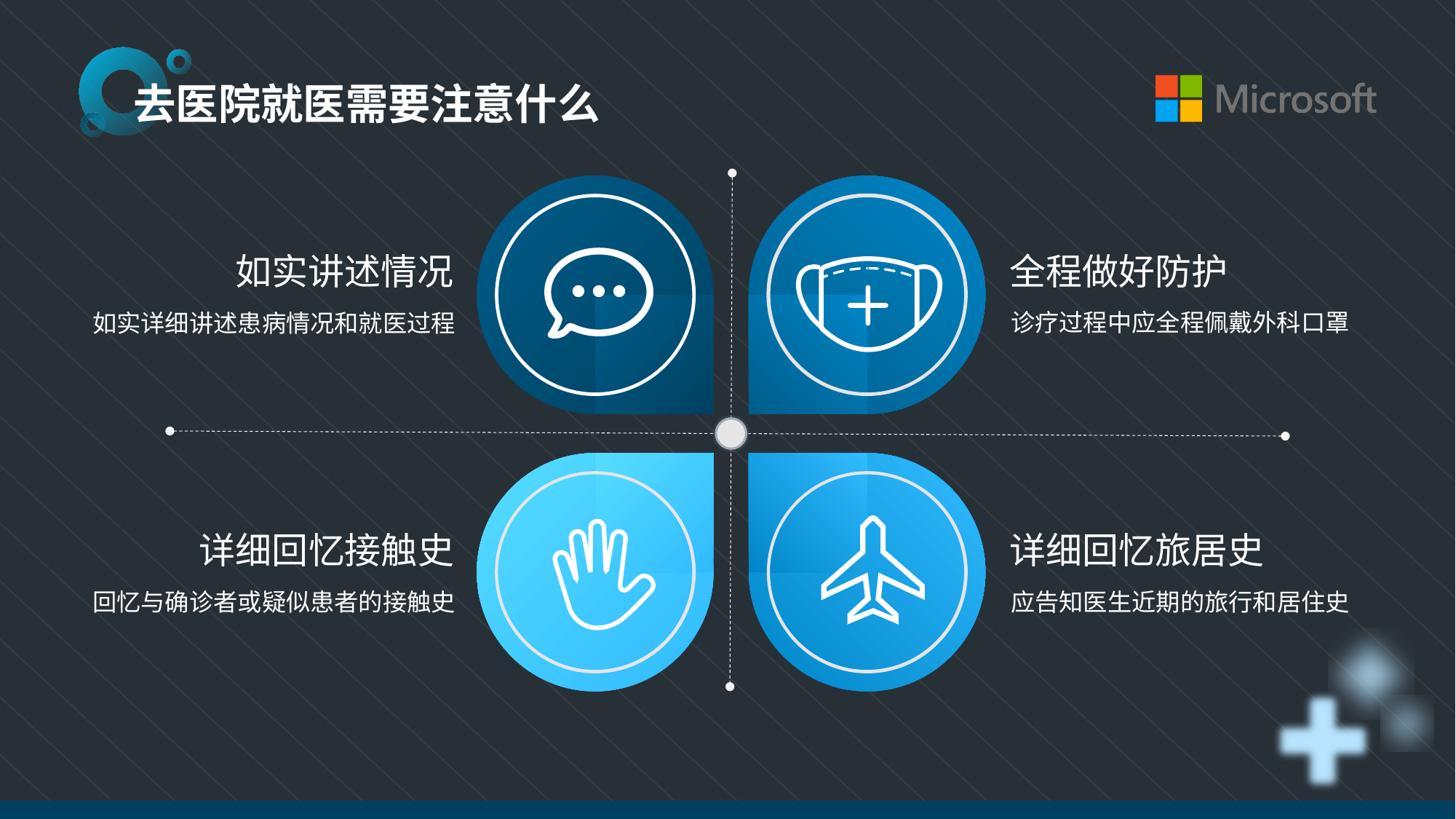

去医院就医需要注意什么

如实讲述情况
全程做好防护
诊疗过程中应全程佩戴外科口罩
如实详细讲述患病情况和就医过程

详细回忆接触史
详细回忆旅居史
应告知医生近期的旅行和居住史
回忆与确诊者或疑似患者的接触史